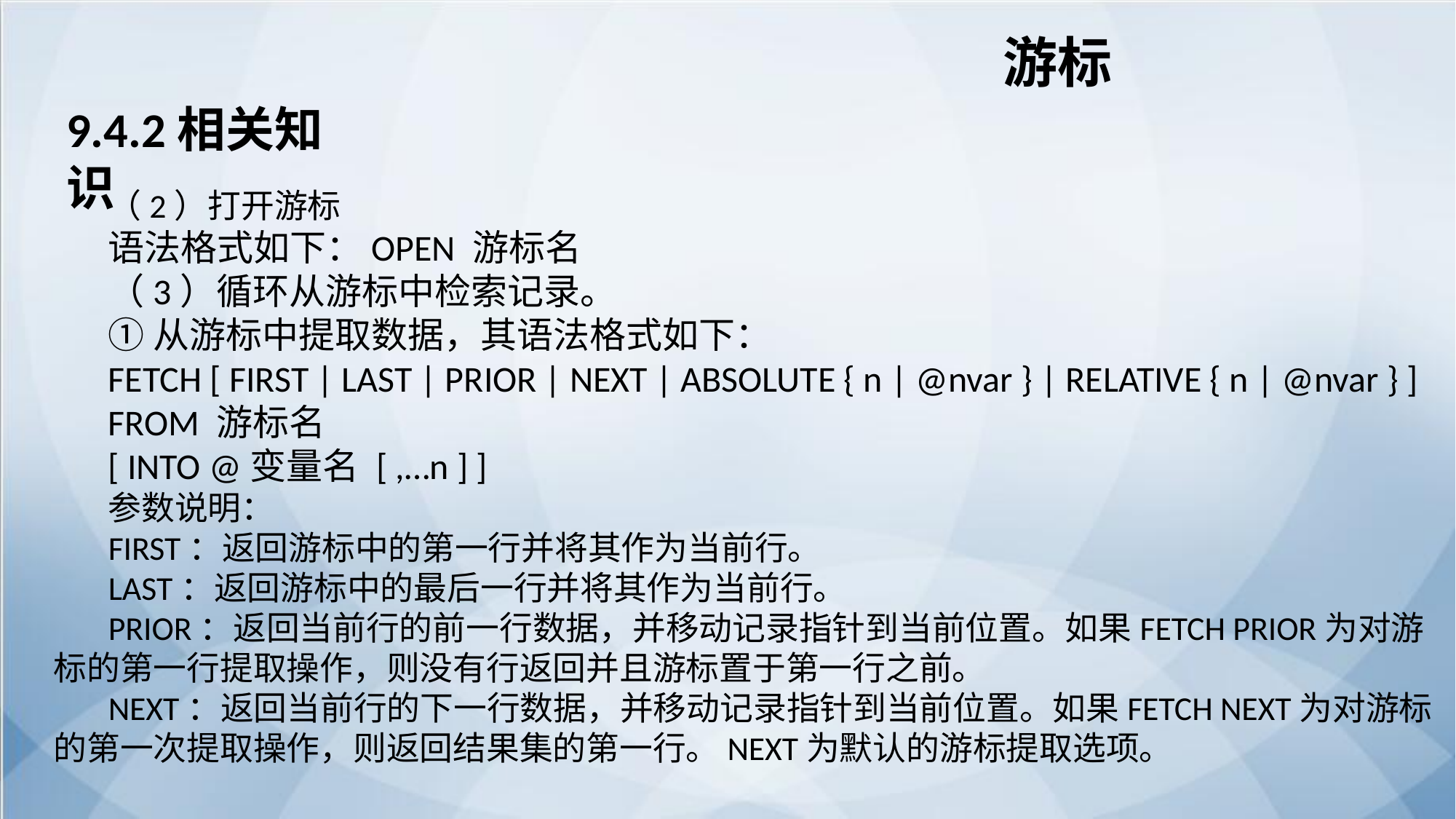

游标
9.4.2相关知识
（2）打开游标
语法格式如下：OPEN 游标名
（3）循环从游标中检索记录。
①从游标中提取数据，其语法格式如下：
FETCH [ FIRST | LAST | PRIOR | NEXT | ABSOLUTE { n | @nvar } | RELATIVE { n | @nvar } ]
FROM 游标名
[ INTO @变量名 [ ,…n ] ]
参数说明：
FIRST：返回游标中的第一行并将其作为当前行。
LAST：返回游标中的最后一行并将其作为当前行。
PRIOR：返回当前行的前一行数据，并移动记录指针到当前位置。如果FETCH PRIOR为对游标的第一行提取操作，则没有行返回并且游标置于第一行之前。
NEXT：返回当前行的下一行数据，并移动记录指针到当前位置。如果FETCH NEXT为对游标的第一次提取操作，则返回结果集的第一行。NEXT为默认的游标提取选项。